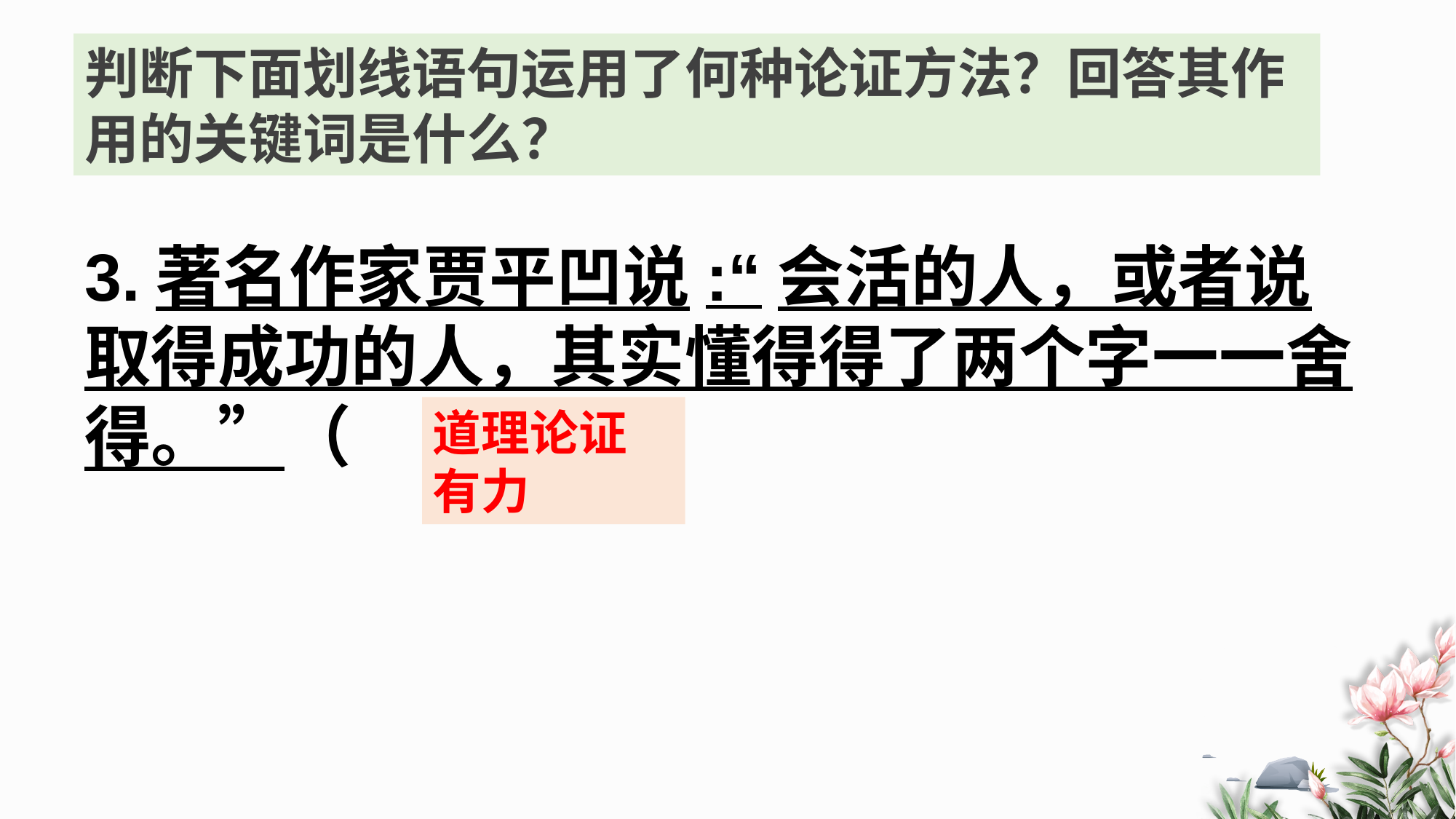

判断下面划线语句运用了何种论证方法？回答其作用的关键词是什么？
3.著名作家贾平凹说:“会活的人，或者说取得成功的人，其实懂得得了两个字一一舍得。”（             ）
道理论证  有力